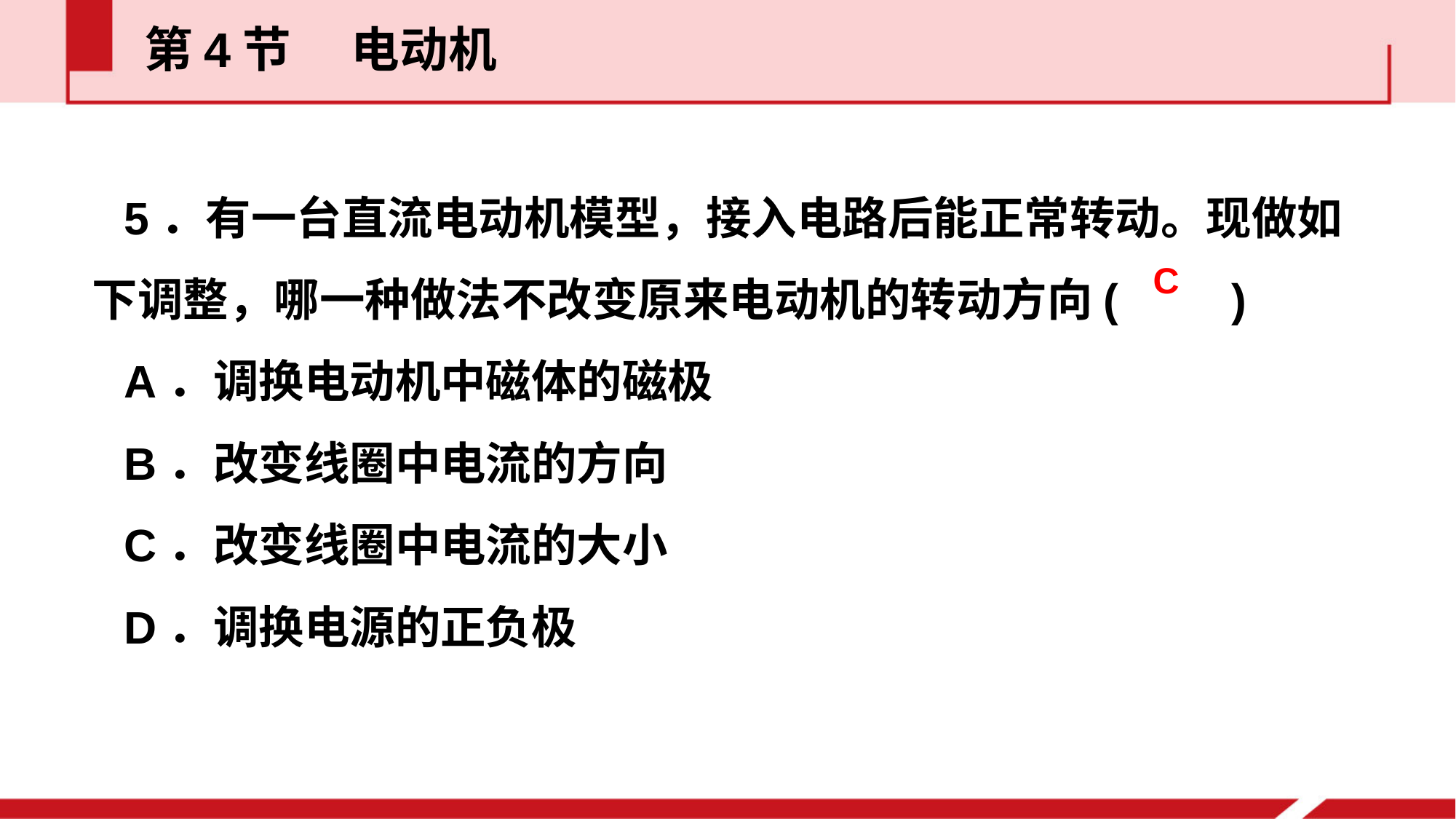

第4节  电动机
5．有一台直流电动机模型，接入电路后能正常转动。现做如下调整，哪一种做法不改变原来电动机的转动方向(　　)
A．调换电动机中磁体的磁极
B．改变线圈中电流的方向
C．改变线圈中电流的大小
D．调换电源的正负极
C